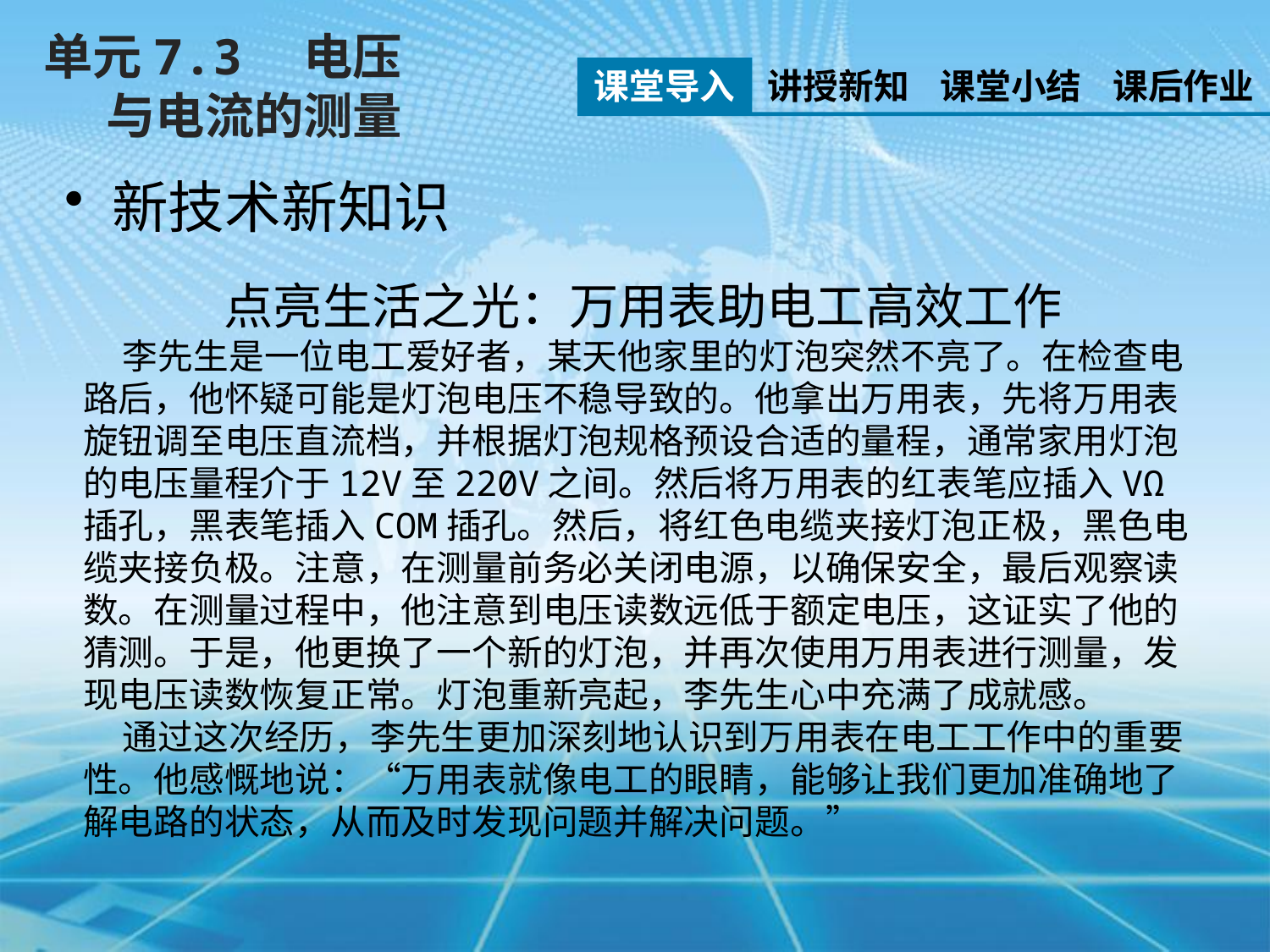

单元7.3　电压与电流的测量
课堂导入
讲授新知
课堂小结
课后作业
新技术新知识
点亮生活之光：万用表助电工高效工作
    李先生是一位电工爱好者，某天他家里的灯泡突然不亮了。在检查电路后，他怀疑可能是灯泡电压不稳导致的。他拿出万用表，先将万用表旋钮调至电压直流档，并根据灯泡规格预设合适的量程，通常家用灯泡的电压量程介于12V至220V之间。然后将万用表的红表笔应插入VΩ插孔，黑表笔插入COM插孔。然后，将红色电缆夹接灯泡正极，黑色电缆夹接负极。注意，在测量前务必关闭电源，以确保安全，最后观察读数。在测量过程中，他注意到电压读数远低于额定电压，这证实了他的猜测。于是，他更换了一个新的灯泡，并再次使用万用表进行测量，发现电压读数恢复正常。灯泡重新亮起，李先生心中充满了成就感。
    通过这次经历，李先生更加深刻地认识到万用表在电工工作中的重要性。他感慨地说：“万用表就像电工的眼睛，能够让我们更加准确地了解电路的状态，从而及时发现问题并解决问题。”